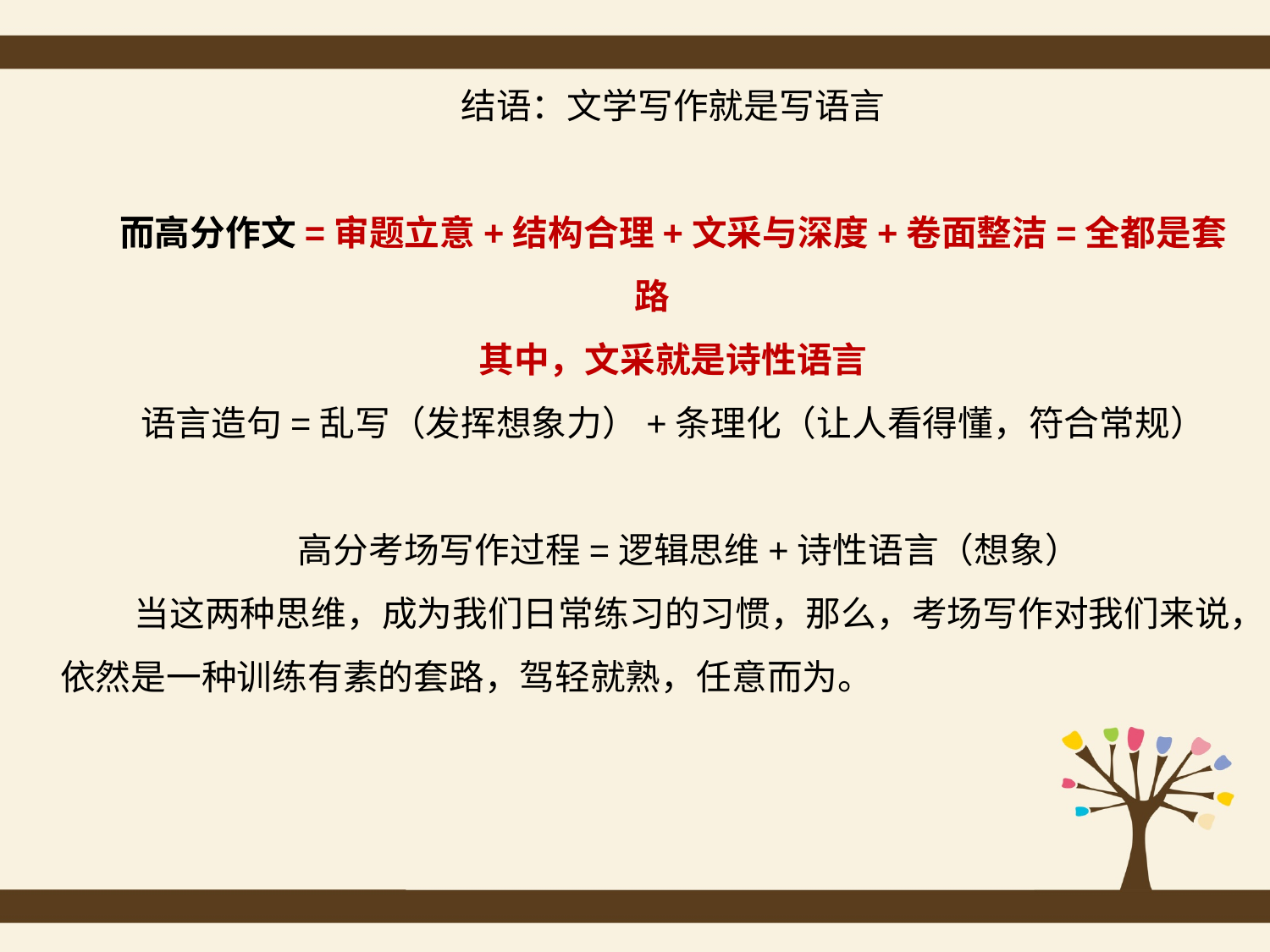

结语：文学写作就是写语言

而高分作文=审题立意+结构合理+文采与深度+卷面整洁=全都是套路
其中，文采就是诗性语言
语言造句=乱写（发挥想象力）+条理化（让人看得懂，符合常规）

   高分考场写作过程=逻辑思维+诗性语言（想象）
   当这两种思维，成为我们日常练习的习惯，那么，考场写作对我们来说，依然是一种训练有素的套路，驾轻就熟，任意而为。